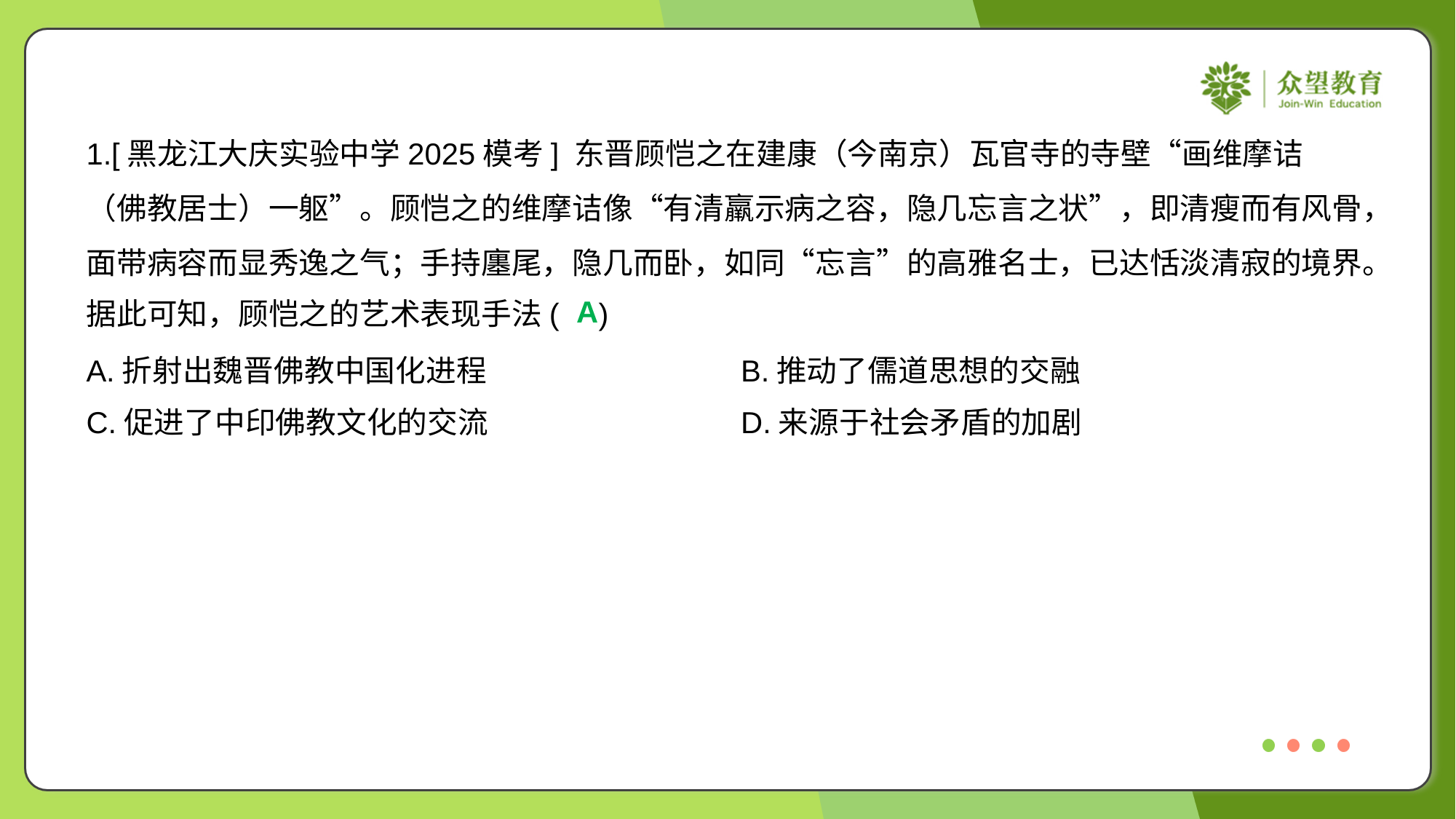

1.[黑龙江大庆实验中学2025模考] 东晋顾恺之在建康（今南京）瓦官寺的寺壁“画维摩诘
（佛教居士）一躯”。顾恺之的维摩诘像“有清羸示病之容，隐几忘言之状”，即清瘦而有风骨，
面带病容而显秀逸之气；手持廛尾，隐几而卧，如同“忘言”的高雅名士，已达恬淡清寂的境界。
据此可知，顾恺之的艺术表现手法(     )
A
A.折射出魏晋佛教中国化进程	B.推动了儒道思想的交融
C.促进了中印佛教文化的交流	D.来源于社会矛盾的加剧